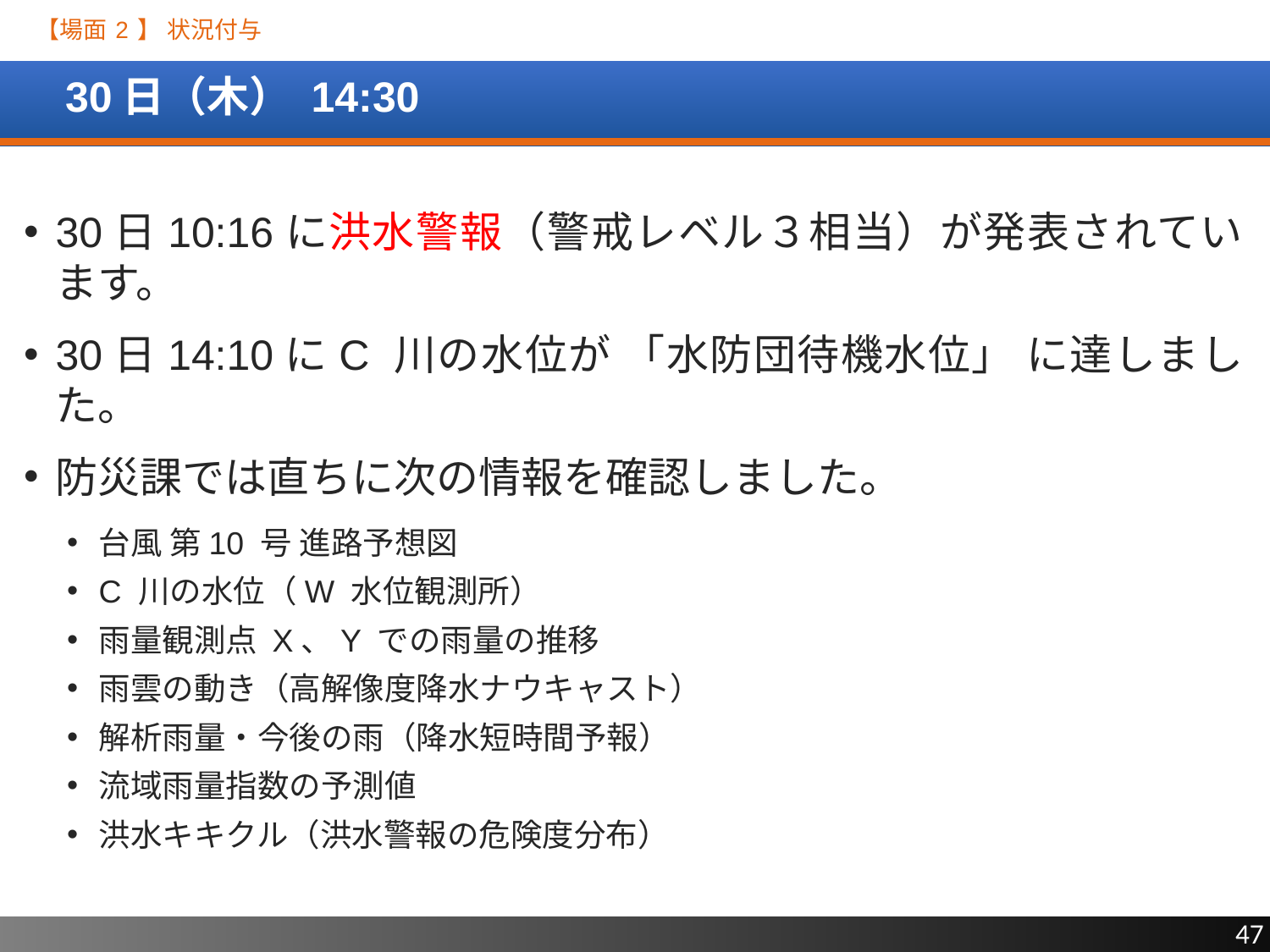

【場面 2 】 状況付与
# 30日（木） 14:30
30日10:16に洪水警報（警戒レベル３相当）が発表されています。
30日14:10にC 川の水位が 「水防団待機水位」 に達しました。
防災課では直ちに次の情報を確認しました。
台風 第10 号 進路予想図
C 川の水位（W 水位観測所）
雨量観測点 X、Y での雨量の推移
雨雲の動き（高解像度降水ナウキャスト）
解析雨量・今後の雨（降水短時間予報）
流域雨量指数の予測値
洪水キキクル（洪水警報の危険度分布）
47